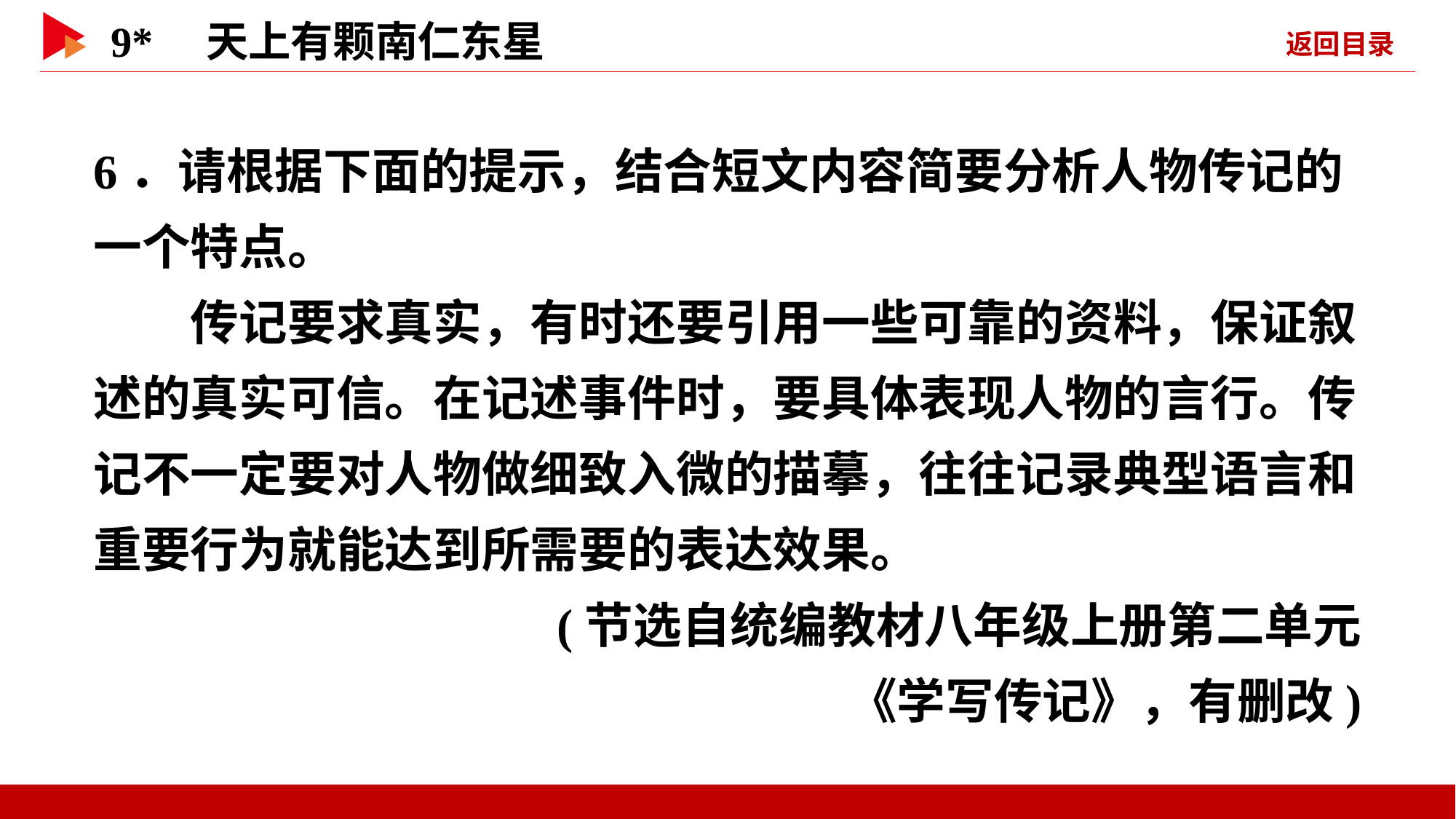

6．请根据下面的提示，结合短文内容简要分析人物传记的一个特点。
　　传记要求真实，有时还要引用一些可靠的资料，保证叙述的真实可信。在记述事件时，要具体表现人物的言行。传记不一定要对人物做细致入微的描摹，往往记录典型语言和重要行为就能达到所需要的表达效果。
(节选自统编教材八年级上册第二单元
《学写传记》，有删改)